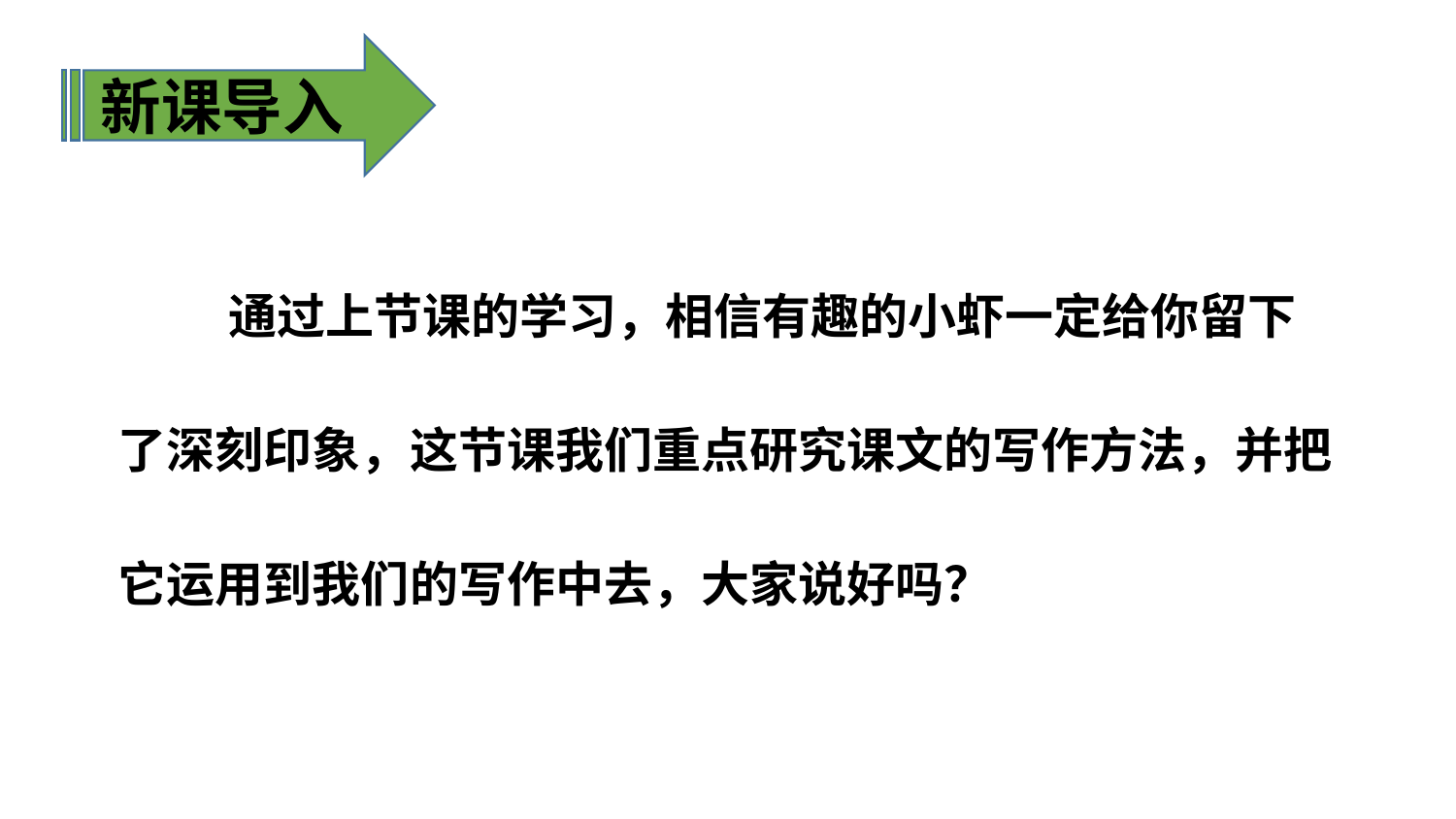

https://www.ypppt.com/
新课导入
         通过上节课的学习，相信有趣的小虾一定给你留下了深刻印象，这节课我们重点研究课文的写作方法，并把它运用到我们的写作中去，大家说好吗？